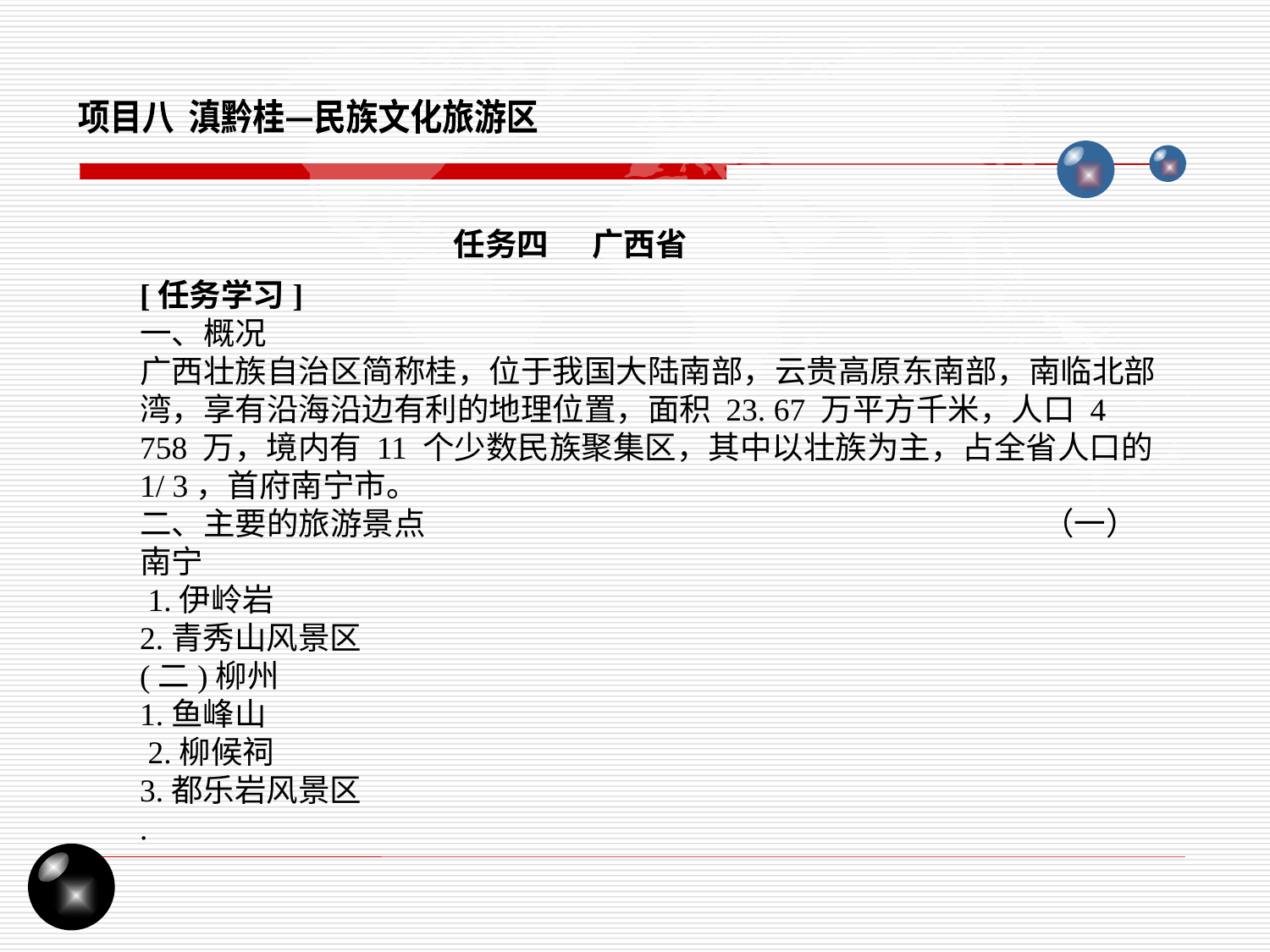

项目八  滇黔桂—民族文化旅游区
任务四      广西省
[任务学习]
一、概况
广西壮族自治区简称桂，位于我国大陆南部，云贵高原东南部，南临北部湾，享有沿海沿边有利的地理位置，面积 23. 67 万平方千米，人口 4 758 万，境内有 11 个少数民族聚集区，其中以壮族为主，占全省人口的 1/ 3，首府南宁市。
二、主要的旅游景点                                                                                      （一）南宁
 1.伊岭岩
2.青秀山风景区
(二)柳州
1.鱼峰山
 2.柳候祠
3.都乐岩风景区
.